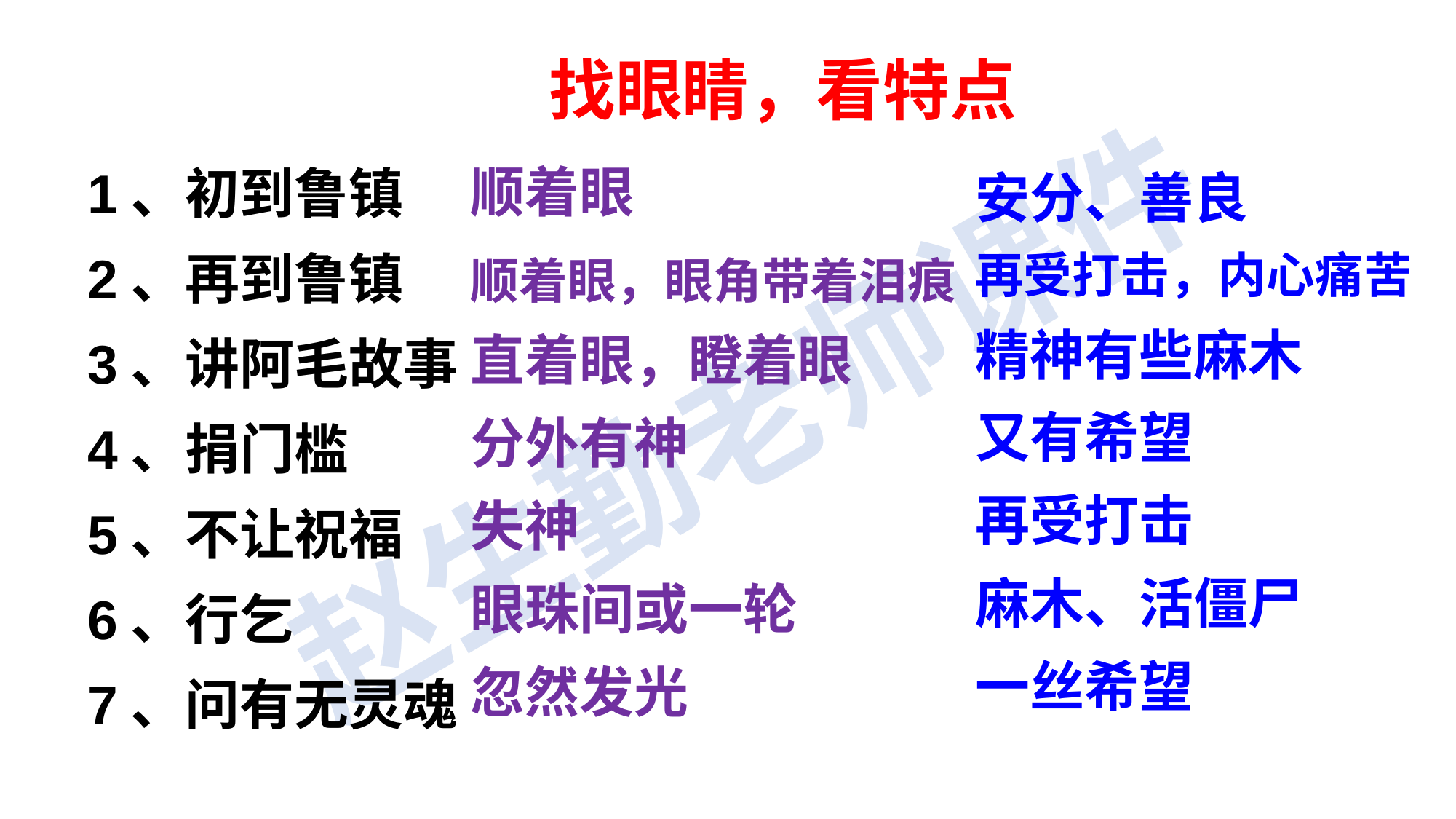

找眼睛，看特点
1、初到鲁镇
2、再到鲁镇
3、讲阿毛故事
4、捐门槛
5、不让祝福
6、行乞
7、问有无灵魂
顺着眼
顺着眼，眼角带着泪痕
直着眼，瞪着眼
分外有神
失神
眼珠间或一轮
忽然发光
安分、善良
再受打击，内心痛苦
精神有些麻木
又有希望
再受打击
麻木、活僵尸
一丝希望